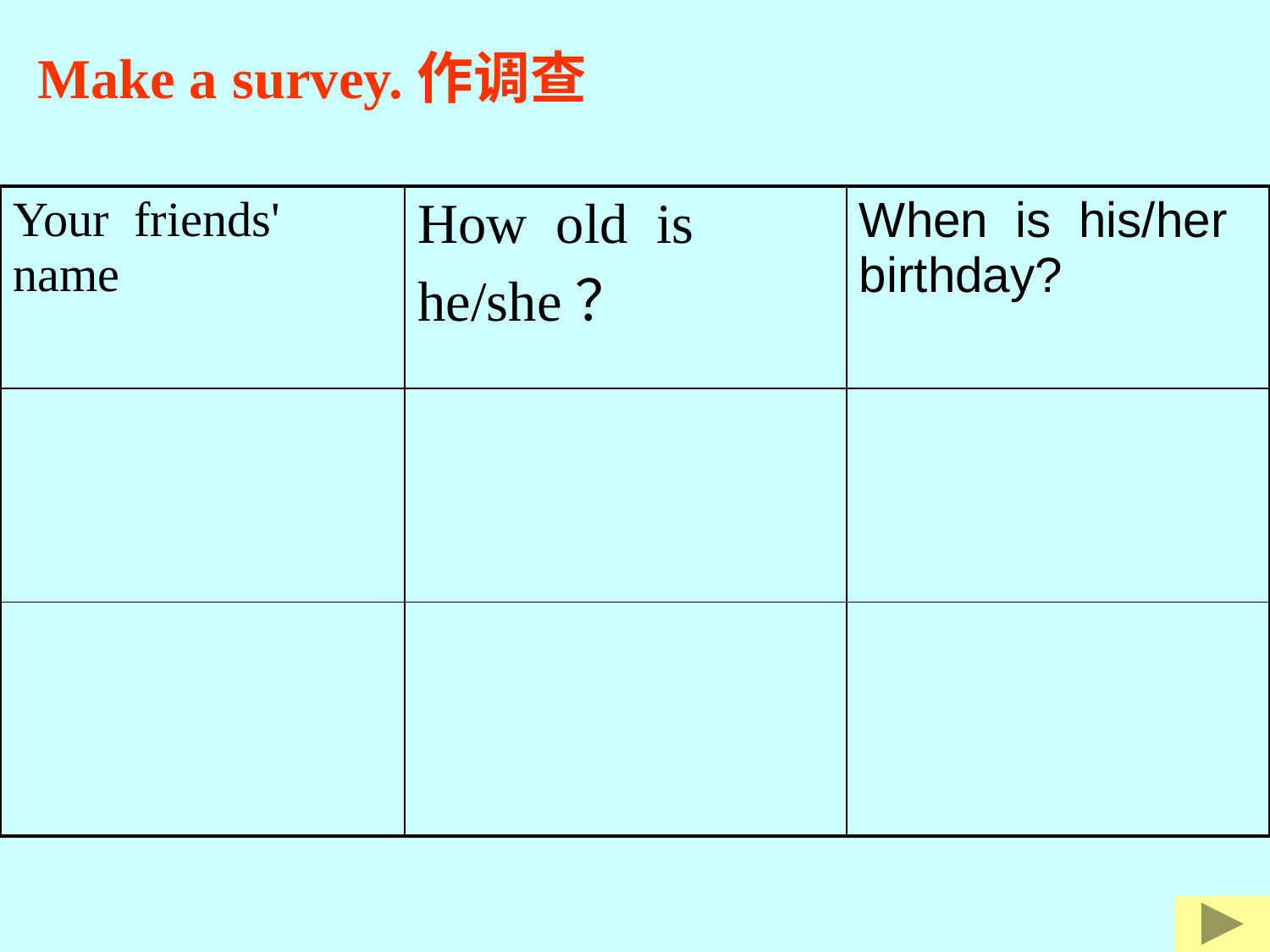

Make a survey.作调查
| Your friends' name | How old is he/she？ | When is his/her birthday? |
| --- | --- | --- |
|  |  |  |
|  |  |  |